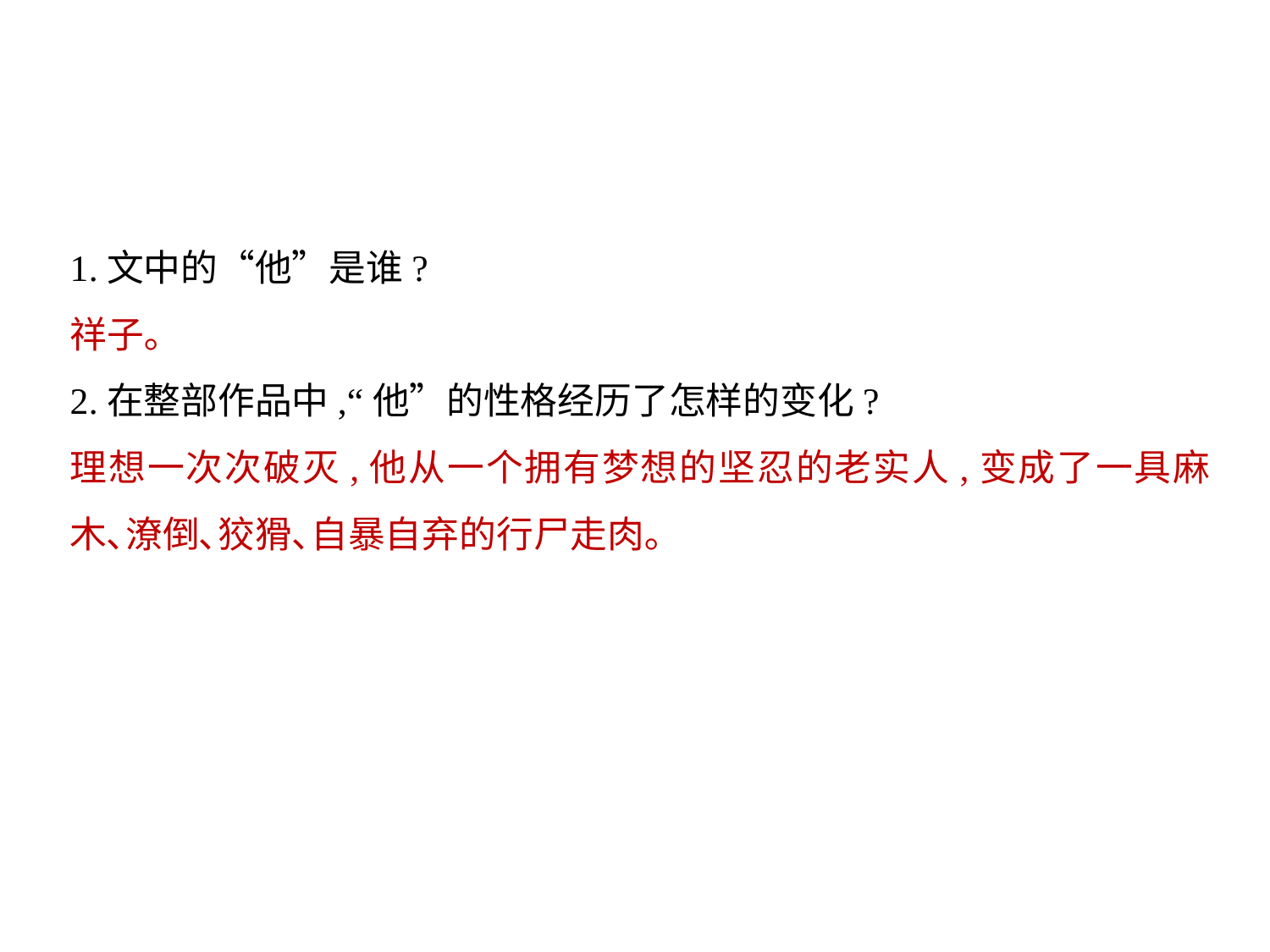

1.文中的“他”是谁?
祥子｡
2.在整部作品中,“他”的性格经历了怎样的变化?
理想一次次破灭,他从一个拥有梦想的坚忍的老实人,变成了一具麻木､潦倒､狡猾､自暴自弃的行尸走肉｡